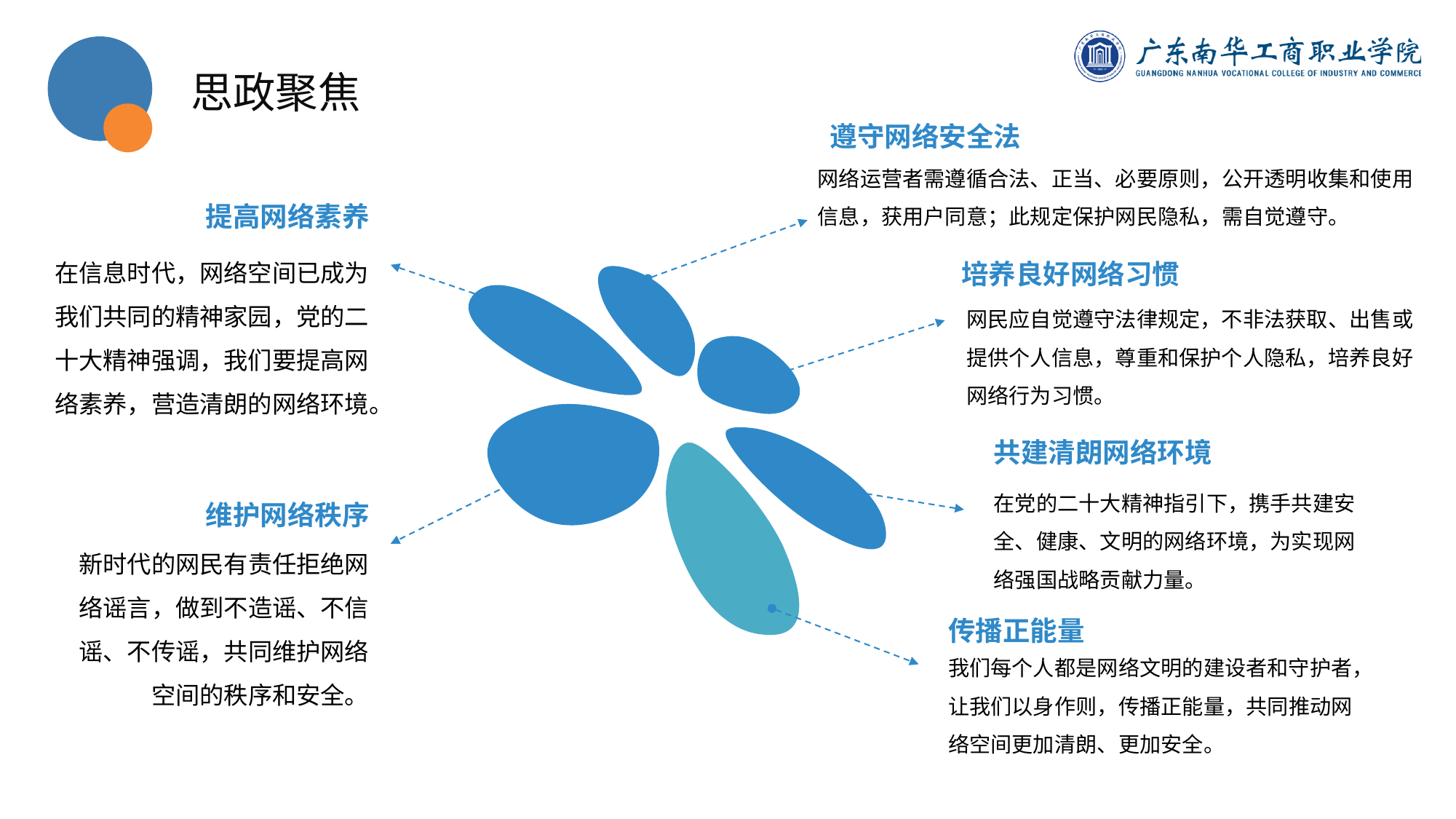

思政聚焦

遵守网络安全法
网络运营者需遵循合法、正当、必要原则，公开透明收集和使用信息，获用户同意；此规定保护网民隐私，需自觉遵守。
提高网络素养
在信息时代，网络空间已成为我们共同的精神家园，党的二十大精神强调，我们要提高网络素养，营造清朗的网络环境。
培养良好网络习惯

网民应自觉遵守法律规定，不非法获取、出售或提供个人信息，尊重和保护个人隐私，培养良好网络行为习惯。

共建清朗网络环境

在党的二十大精神指引下，携手共建安全、健康、文明的网络环境，为实现网络强国战略贡献力量。
维护网络秩序

新时代的网民有责任拒绝网络谣言，做到不造谣、不信谣、不传谣，共同维护网络空间的秩序和安全。
传播正能量
我们每个人都是网络文明的建设者和守护者，让我们以身作则，传播正能量，共同推动网络空间更加清朗、更加安全。